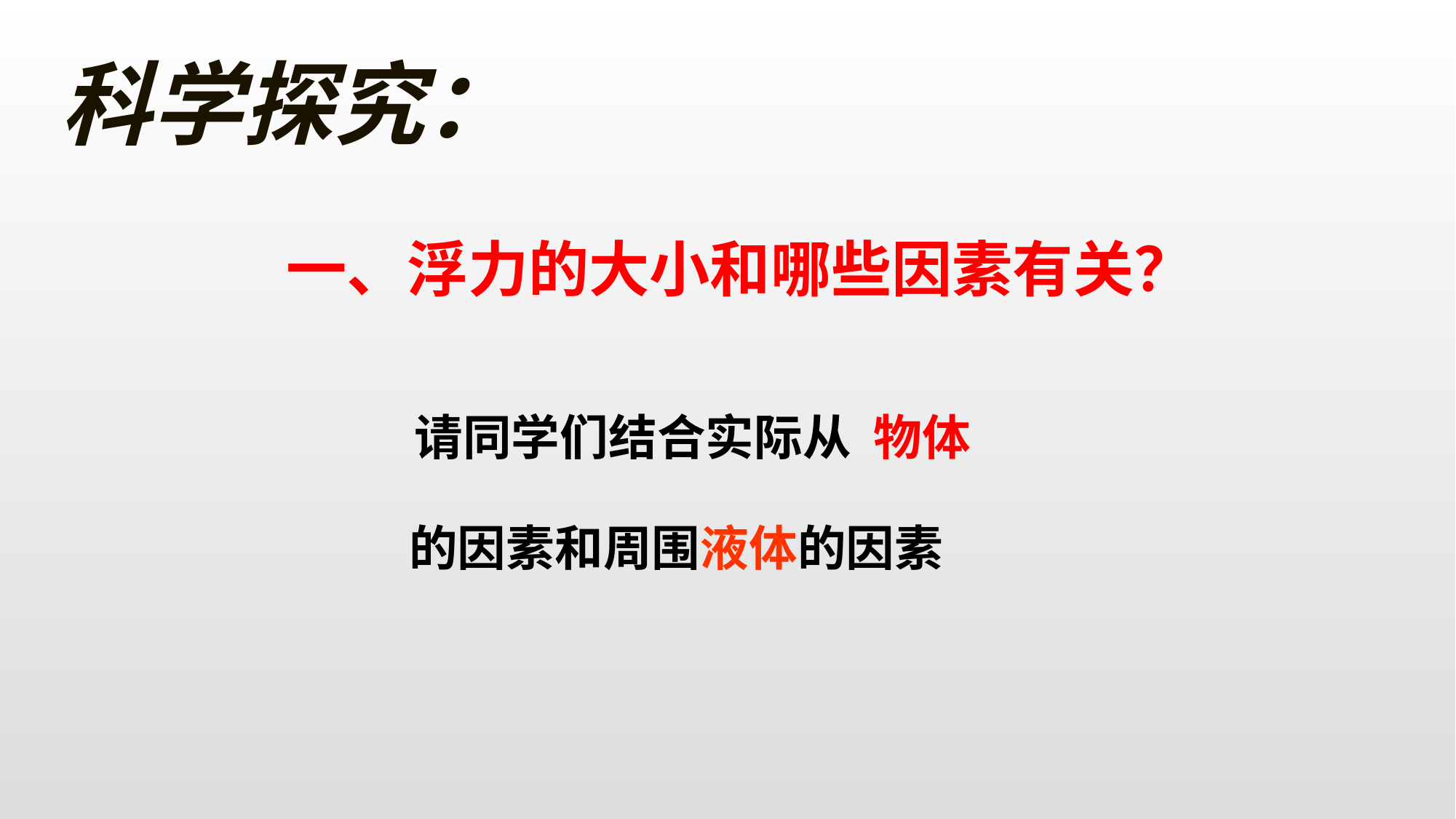

科学探究：
一、浮力的大小和哪些因素有关？
请同学们结合实际从  物体的因素和周围液体的因素